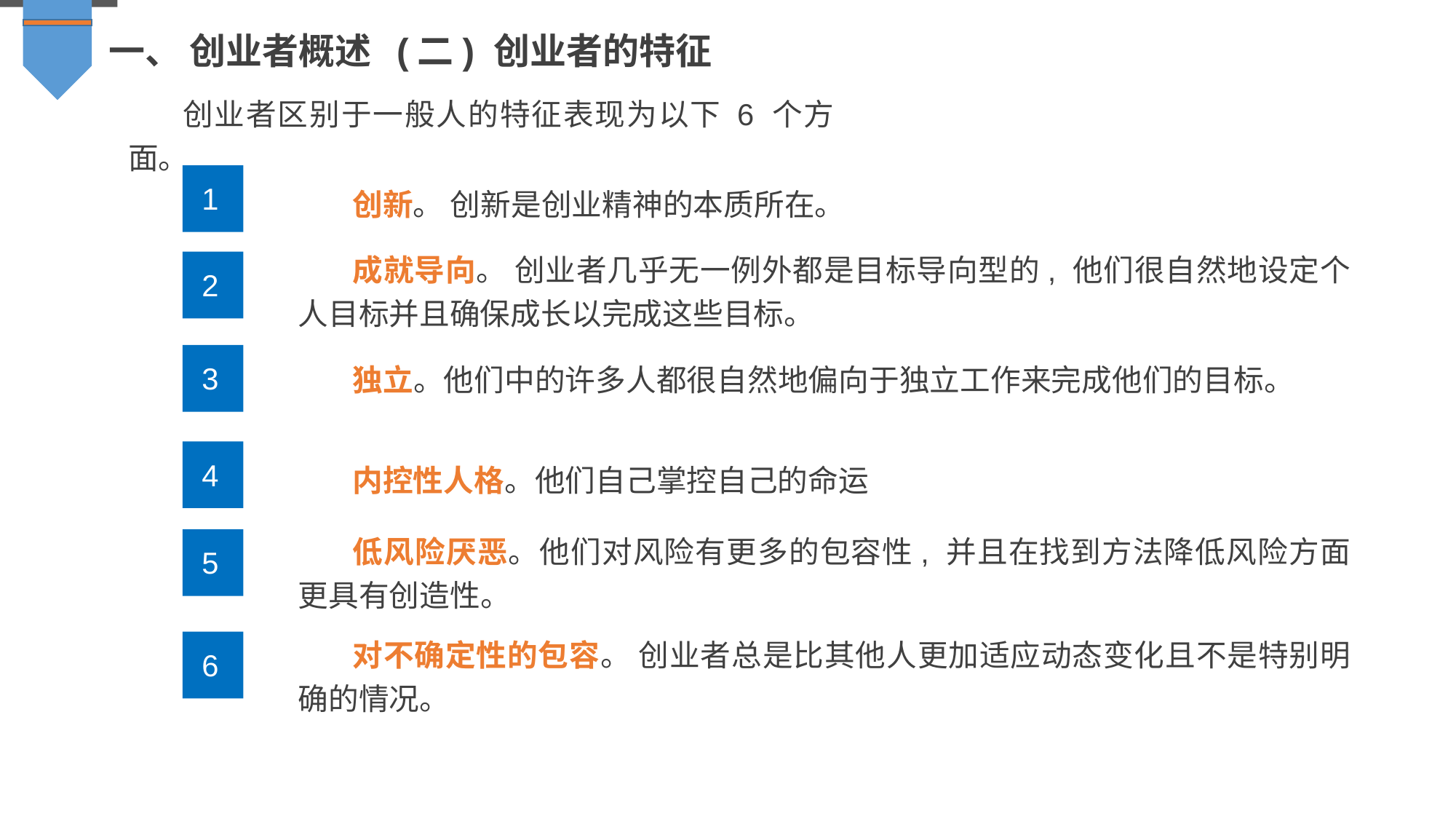

一、 创业者概述  (二) 创业者的特征
创业者区别于一般人的特征表现为以下 6 个方面。

1
创新。 创新是创业精神的本质所在。
成就导向。 创业者几乎无一例外都是目标导向型的, 他们很自然地设定个人目标并且确保成长以完成这些目标。

2

独立。他们中的许多人都很自然地偏向于独立工作来完成他们的目标。
3

4
内控性人格。他们自己掌控自己的命运
低风险厌恶。他们对风险有更多的包容性, 并且在找到方法降低风险方面更具有创造性。

5
对不确定性的包容。 创业者总是比其他人更加适应动态变化且不是特别明确的情况。

6